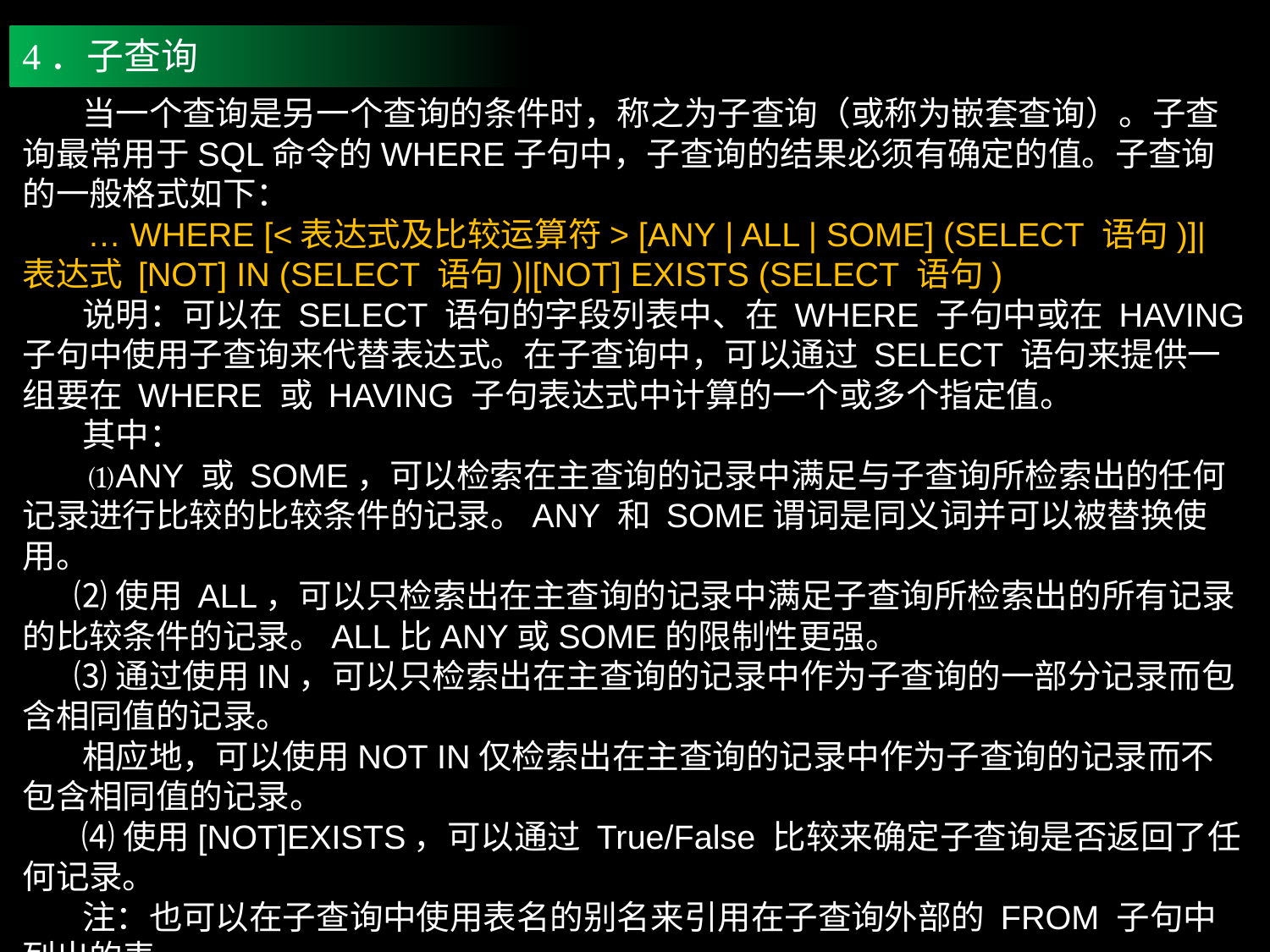

4．子查询
       当一个查询是另一个查询的条件时，称之为子查询（或称为嵌套查询）。子查询最常用于SQL命令的WHERE子句中，子查询的结果必须有确定的值。子查询的一般格式如下：
       … WHERE [<表达式及比较运算符> [ANY | ALL | SOME] (SELECT 语句)]|表达式 [NOT] IN (SELECT 语句)|[NOT] EXISTS (SELECT 语句)
       说明：可以在 SELECT 语句的字段列表中、在 WHERE 子句中或在 HAVING 子句中使用子查询来代替表达式。在子查询中，可以通过 SELECT 语句来提供一组要在 WHERE 或 HAVING 子句表达式中计算的一个或多个指定值。
       其中：
       ⑴ANY 或 SOME，可以检索在主查询的记录中满足与子查询所检索出的任何记录进行比较的比较条件的记录。ANY 和 SOME谓词是同义词并可以被替换使用。
       ⑵使用 ALL，可以只检索出在主查询的记录中满足子查询所检索出的所有记录的比较条件的记录。ALL比ANY或SOME的限制性更强。
       ⑶通过使用IN，可以只检索出在主查询的记录中作为子查询的一部分记录而包含相同值的记录。
       相应地，可以使用NOT IN仅检索出在主查询的记录中作为子查询的记录而不包含相同值的记录。
        ⑷使用[NOT]EXISTS，可以通过 True/False 比较来确定子查询是否返回了任何记录。
       注：也可以在子查询中使用表名的别名来引用在子查询外部的 FROM 子句中列出的表。